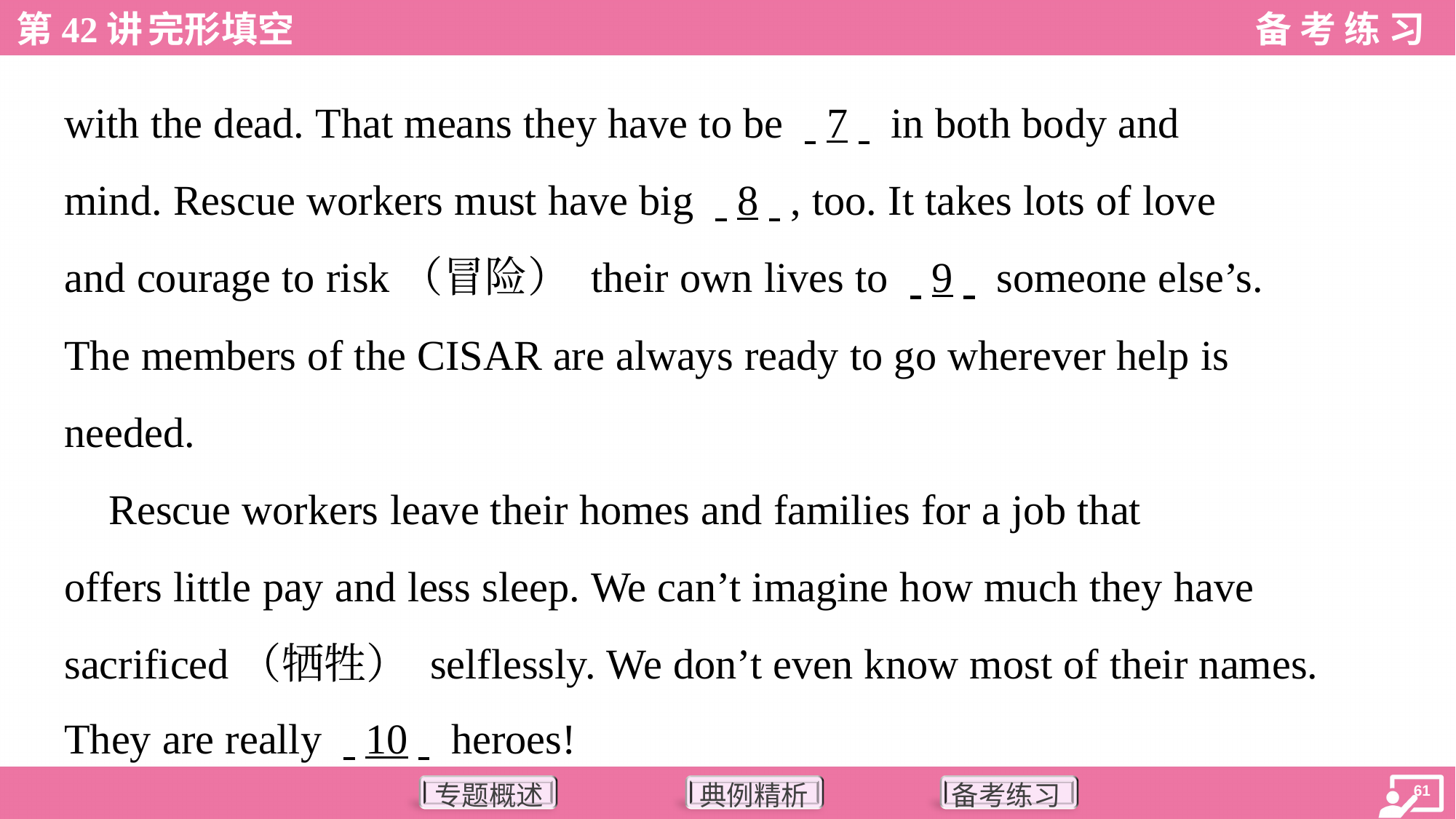

with the dead. That means they have to be . .7. . in both body and
mind. Rescue workers must have big . .8. ., too. It takes lots of love
and courage to risk（冒险） their own lives to . .9. . someone else’s.
The members of the CISAR are always ready to go wherever help is
needed.
    Rescue workers leave their homes and families for a job that
offers little pay and less sleep. We can’t imagine how much they have
sacrificed（牺牲） selflessly. We don’t even know most of their names.
They are really . .10. . heroes!